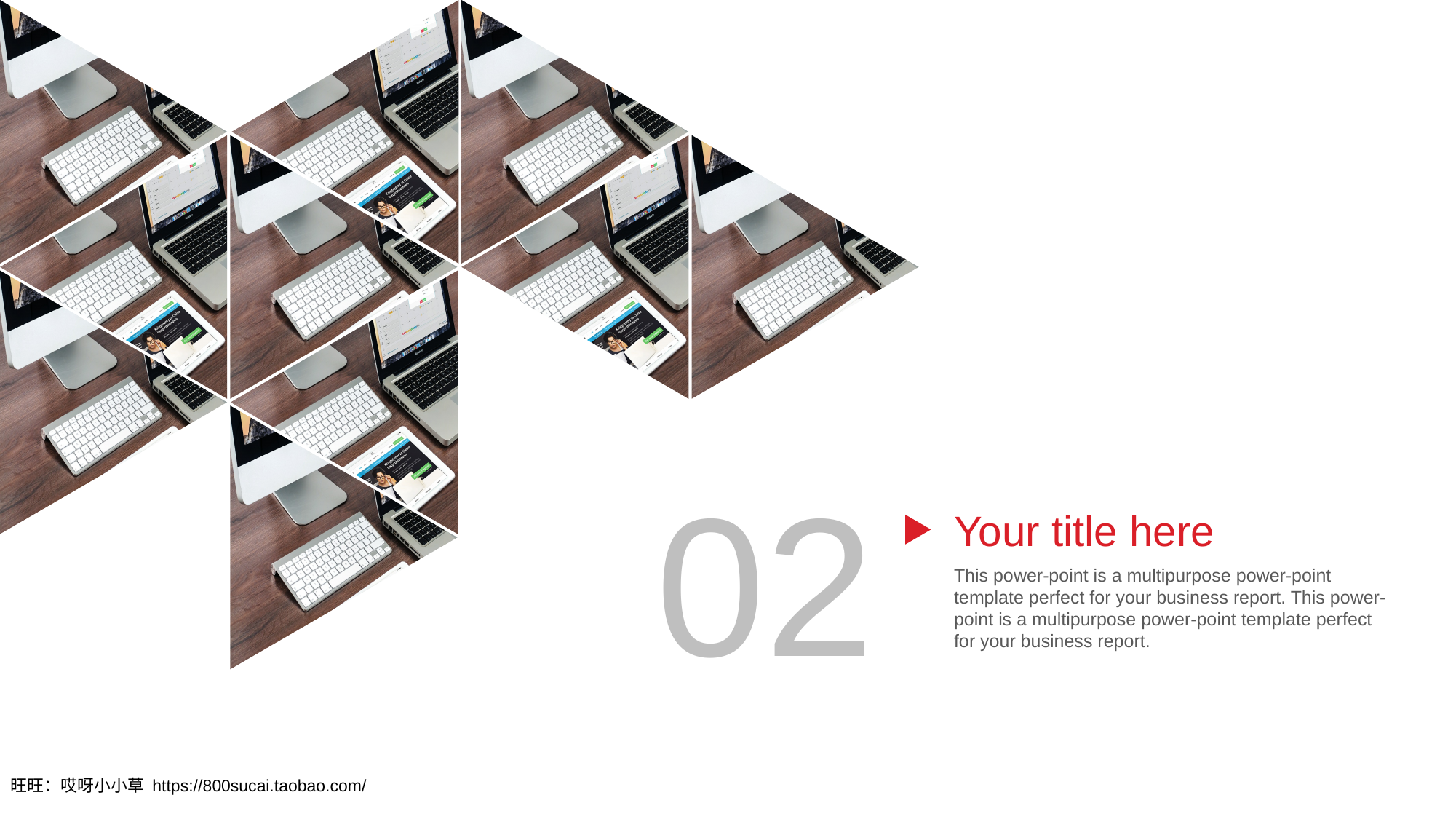

02
Your title here
This power-point is a multipurpose power-point template perfect for your business report. This power-point is a multipurpose power-point template perfect for your business report.

旺旺：哎呀小小草 https://800sucai.taobao.com/